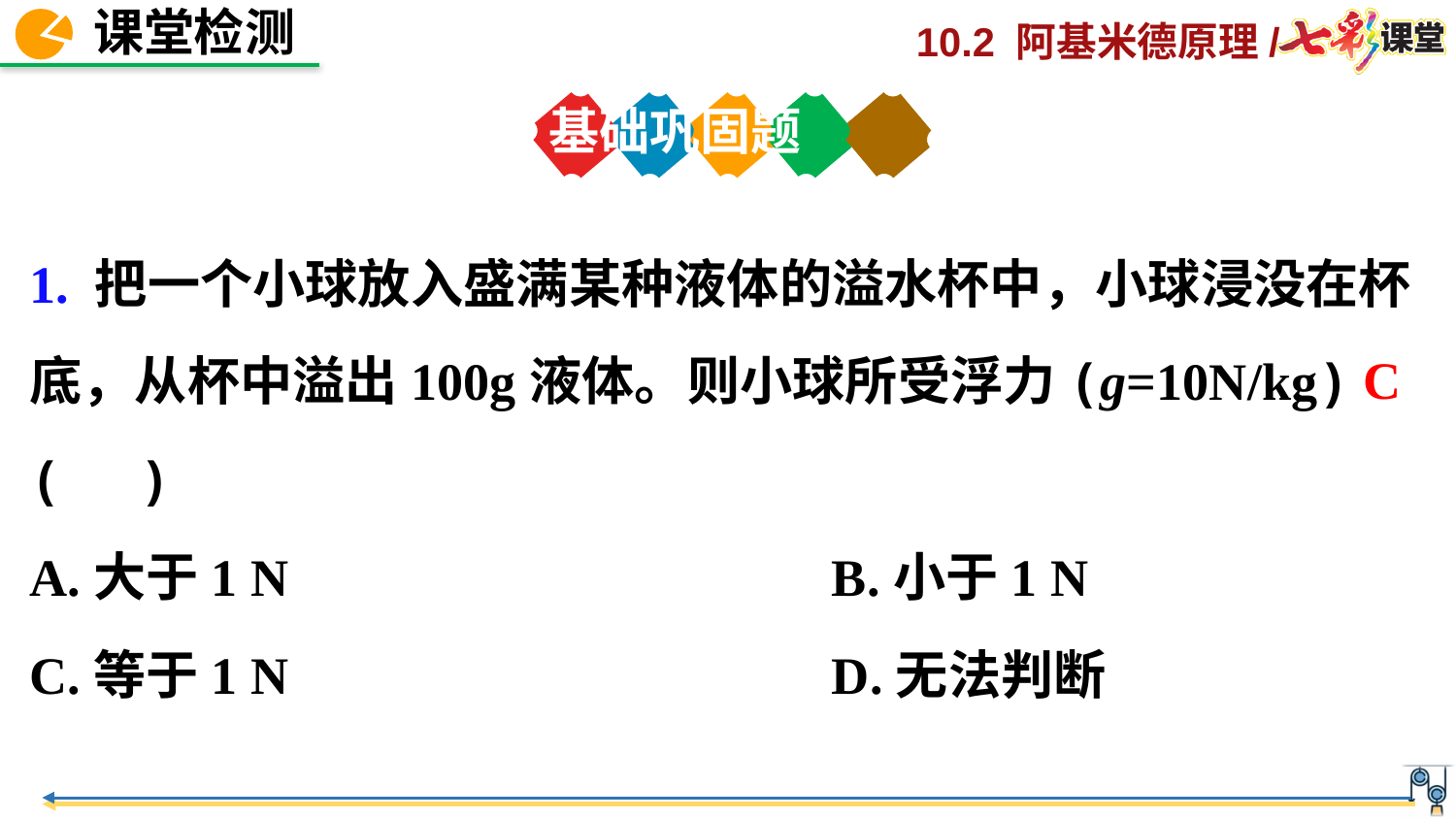

基础巩固题

1. 把一个小球放入盛满某种液体的溢水杯中，小球浸没在杯底，从杯中溢出100g液体。则小球所受浮力(g=10N/kg) (　)
A.大于1 N	                                       B.小于1 N
C.等于1 N	                                       D.无法判断
C